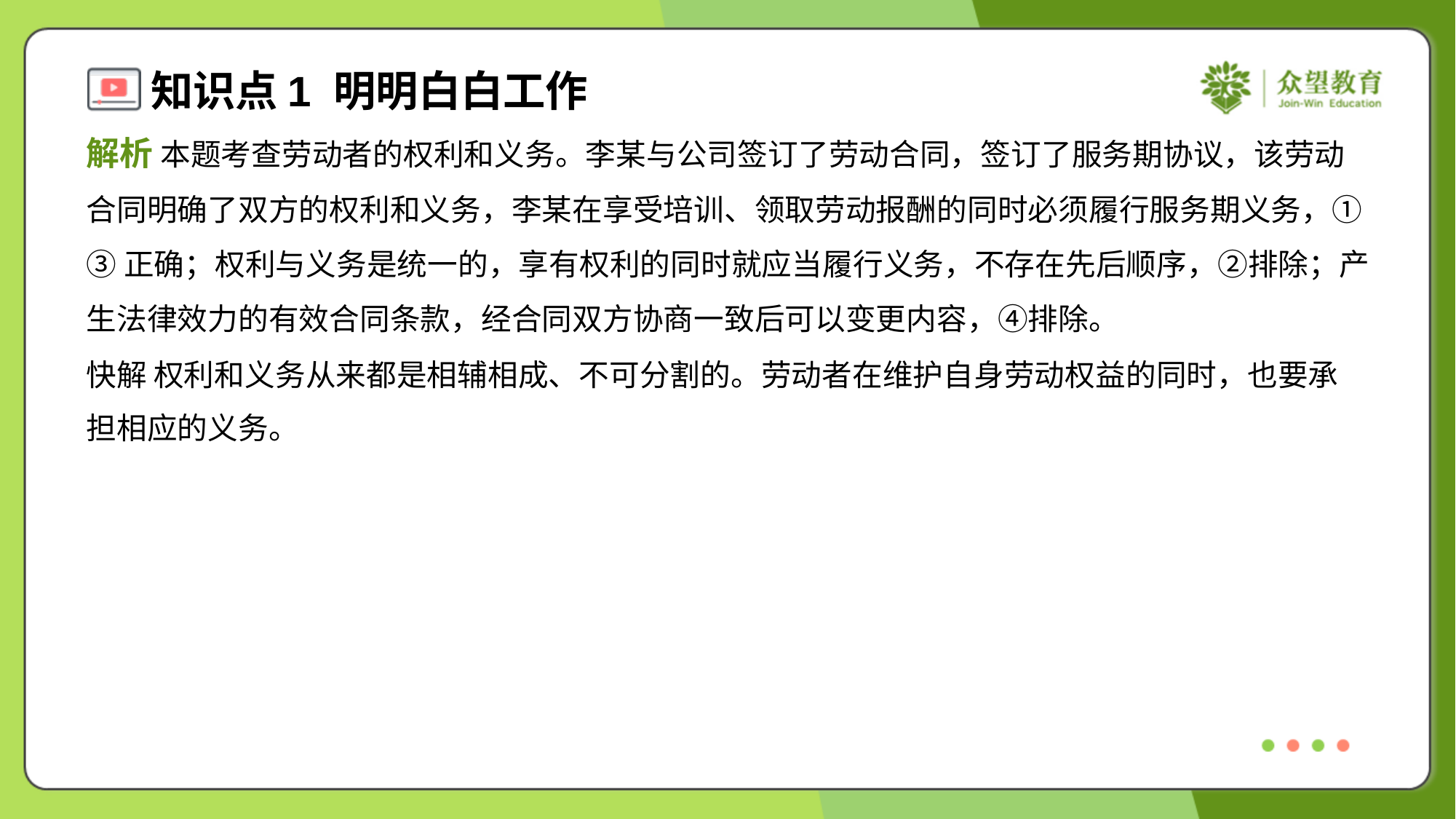

解析 本题考查劳动者的权利和义务。李某与公司签订了劳动合同，签订了服务期协议，该劳动
合同明确了双方的权利和义务，李某在享受培训、领取劳动报酬的同时必须履行服务期义务，①
③正确；权利与义务是统一的，享有权利的同时就应当履行义务，不存在先后顺序，②排除；产
生法律效力的有效合同条款，经合同双方协商一致后可以变更内容，④排除。
快解 权利和义务从来都是相辅相成、不可分割的。劳动者在维护自身劳动权益的同时，也要承
担相应的义务。